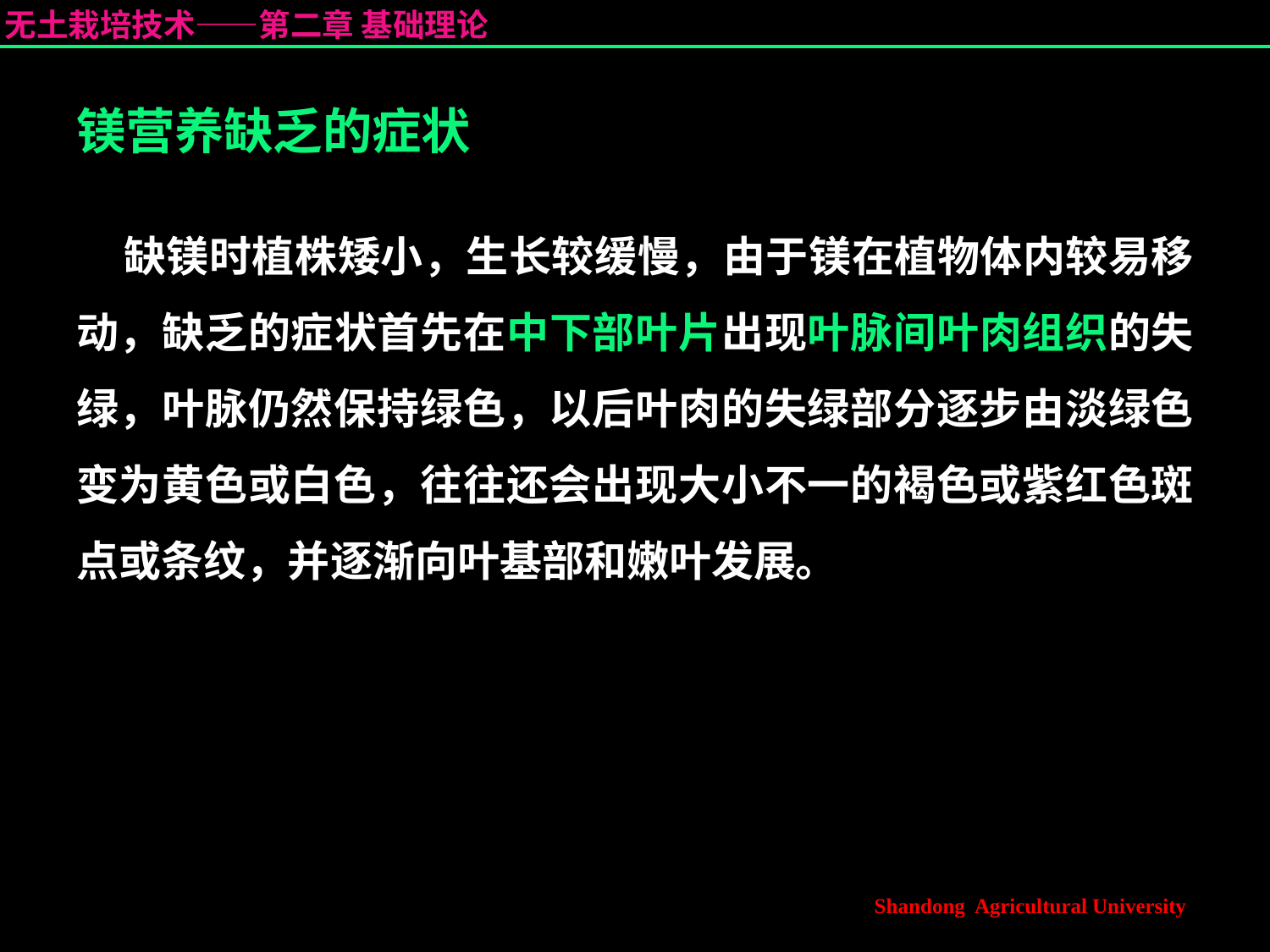

# 镁营养缺乏的症状
缺镁时植株矮小，生长较缓慢，由于镁在植物体内较易移动，缺乏的症状首先在中下部叶片出现叶脉间叶肉组织的失绿，叶脉仍然保持绿色，以后叶肉的失绿部分逐步由淡绿色变为黄色或白色，往往还会出现大小不一的褐色或紫红色斑点或条纹，并逐渐向叶基部和嫩叶发展。